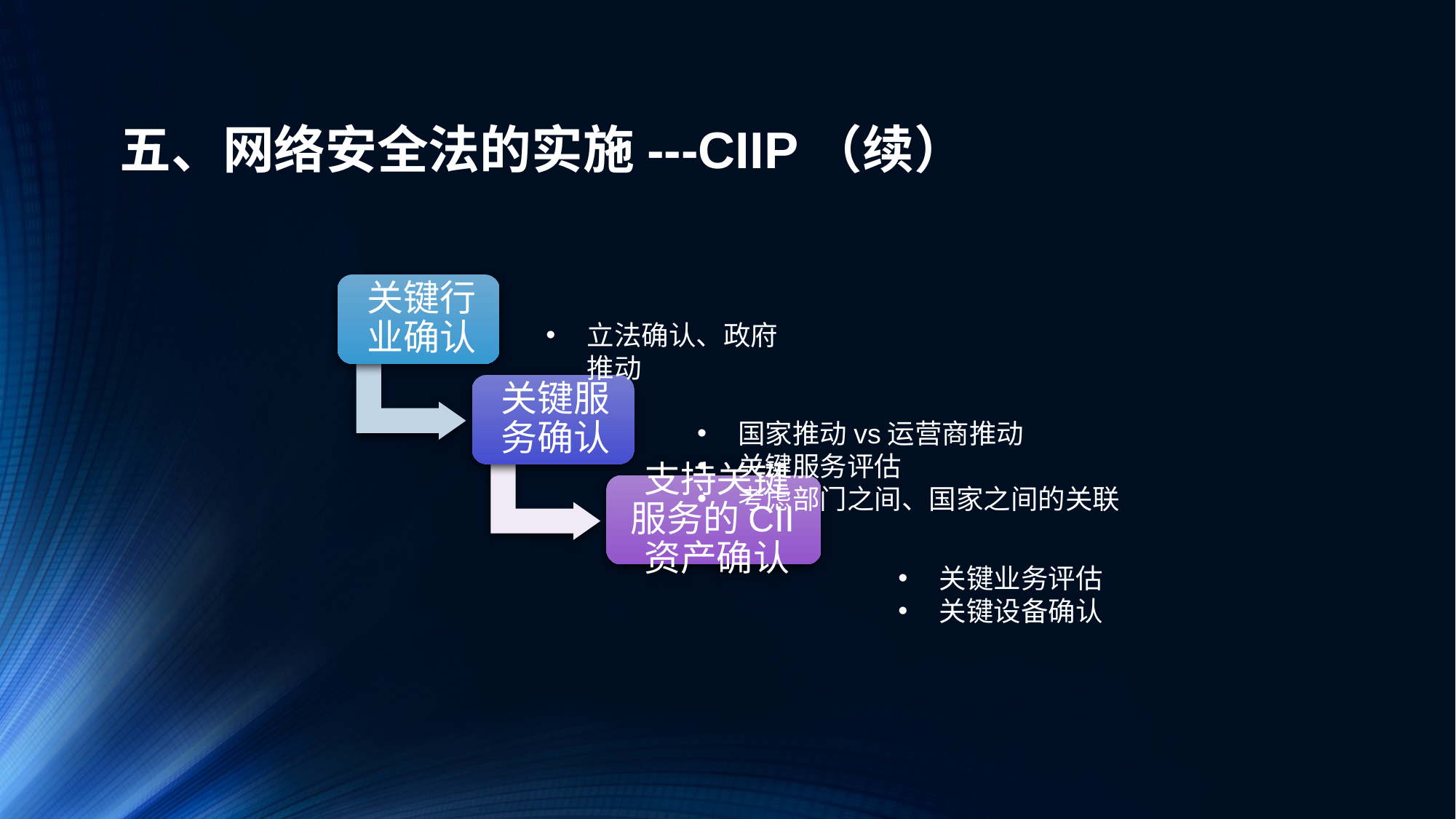

# 五、网络安全法的实施---CIIP（续）
关键行业确认
关键服务确认
支持关键服务的CII资产确认
立法确认、政府推动
国家推动vs运营商推动
关键服务评估
考虑部门之间、国家之间的关联
关键业务评估
关键设备确认